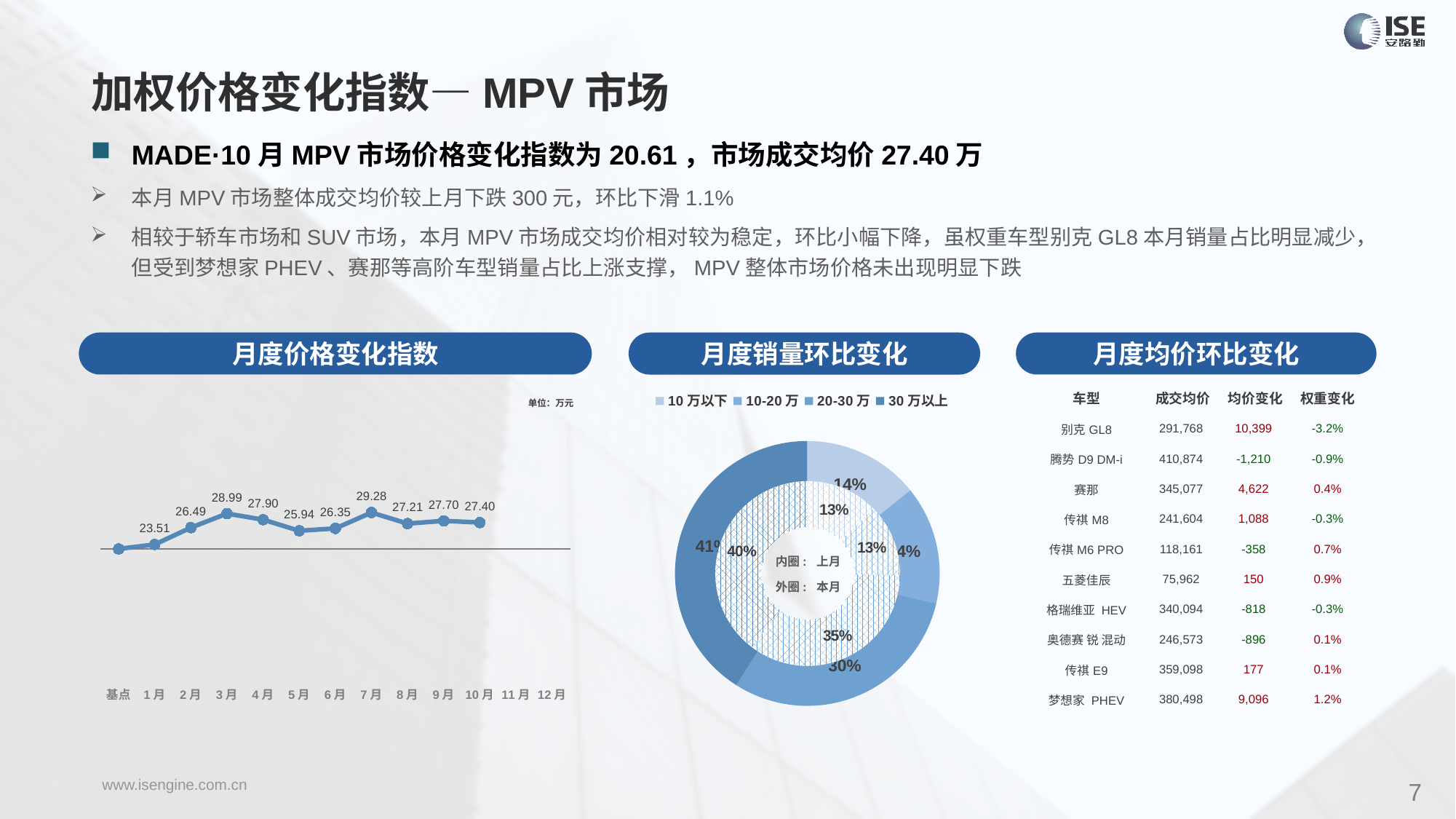

加权价格变化指数—MPV市场
MADE·10月MPV市场价格变化指数为20.61，市场成交均价27.40万
本月MPV市场整体成交均价较上月下跌300元，环比下滑1.1%
相较于轿车市场和SUV市场，本月MPV市场成交均价相对较为稳定，环比小幅下降，虽权重车型别克GL8本月销量占比明显减少，但受到梦想家PHEV、赛那等高阶车型销量占比上涨支撑，MPV整体市场价格未出现明显下跌
月度价格变化指数

月度均价环比变化

月度销量环比变化

| 车型 | 成交均价 | 均价变化 | 权重变化 |
| --- | --- | --- | --- |
| 别克GL8 | 291,768 | 10,399 | -3.2% |
| 腾势D9 DM-i | 410,874 | -1,210 | -0.9% |
| 赛那 | 345,077 | 4,622 | 0.4% |
| 传祺M8 | 241,604 | 1,088 | -0.3% |
| 传祺M6 PRO | 118,161 | -358 | 0.7% |
| 五菱佳辰 | 75,962 | 150 | 0.9% |
| 格瑞维亚 HEV | 340,094 | -818 | -0.3% |
| 奥德赛 锐 混动 | 246,573 | -896 | 0.1% |
| 传祺E9 | 359,098 | 177 | 0.1% |
| 梦想家 PHEV | 380,498 | 9,096 | 1.2% |

### Chart

| Category | Y2022 |
|---|---|
| 基点 | 0.0 |
| 1月 | 3.5 |
| 2月 | 16.61 |
| 3月 | 27.59 |
| 4月 | 22.84 |
| 5月 | 14.18 |
| 6月 | 16.01 |
| 7月 | 28.39 |
| 8月 | 19.79 |
| 9月 | 21.92 |
| 10月 | 20.61 |
| 11月 | None |
| 12月 | None |

### Chart

| Category | 销量 |
|---|---|
| 10万以下 | 9376.0 |
| 10-20万 | 9547.0 |
| 20-30万 | 20059.0 |
| 30万以上 | 27066.0 |
单位：万元

### Chart

| Category | 销量 |
|---|---|
| 10万以下 | 10051.0 |
| 10-20万 | 10188.0 |
| 20-30万 | 28005.0 |
| 30万以上 | 31719.0 |
内圈:  上月
外圈:  本月
7